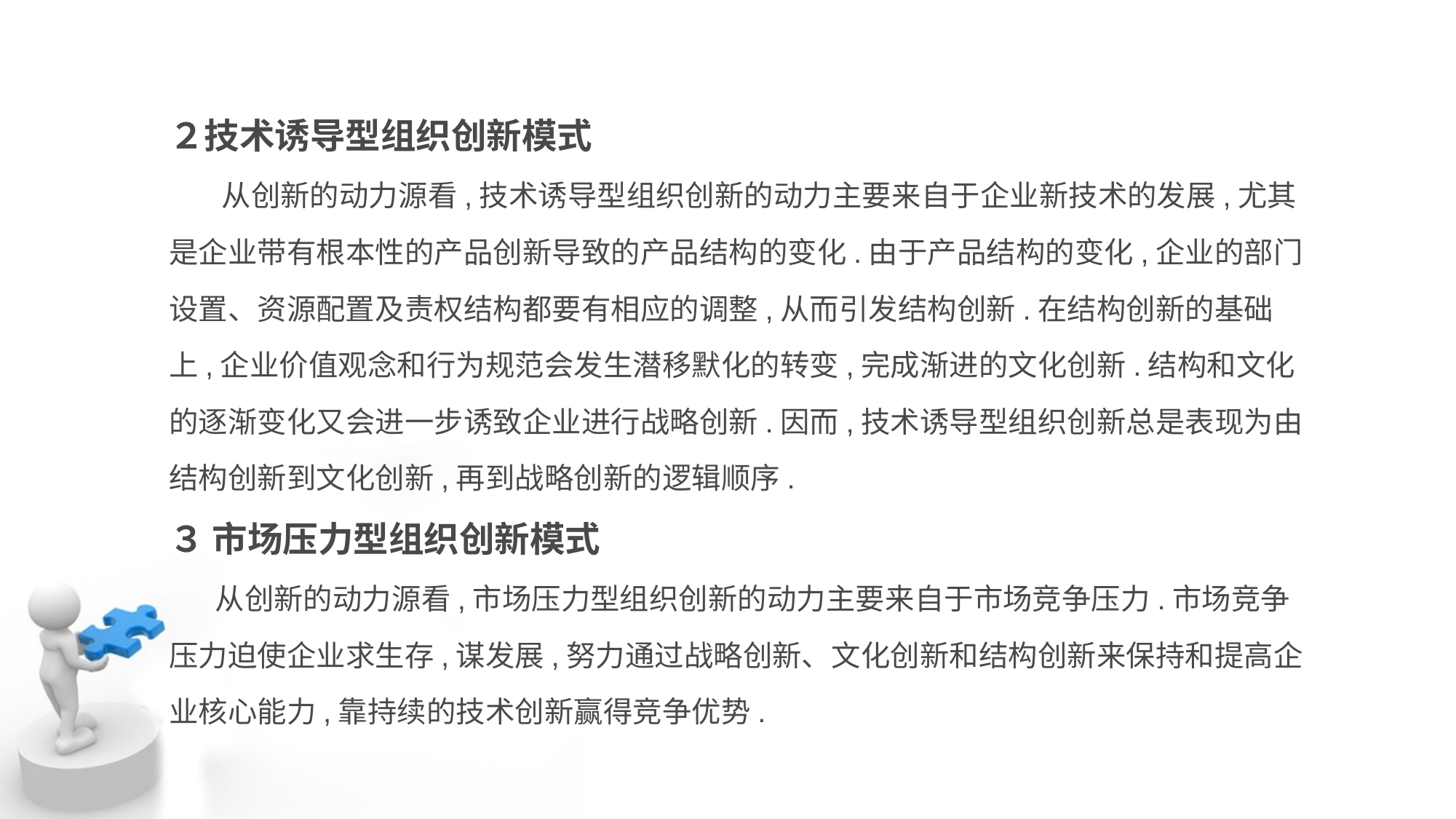

２技术诱导型组织创新模式
       从创新的动力源看,技术诱导型组织创新的动力主要来自于企业新技术的发展,尤其
是企业带有根本性的产品创新导致的产品结构的变化.由于产品结构的变化,企业的部门
设置、资源配置及责权结构都要有相应的调整,从而引发结构创新.在结构创新的基础
上,企业价值观念和行为规范会发生潜移默化的转变,完成渐进的文化创新.结构和文化
的逐渐变化又会进一步诱致企业进行战略创新.因而,技术诱导型组织创新总是表现为由
结构创新到文化创新,再到战略创新的逻辑顺序.
３ 市场压力型组织创新模式
      从创新的动力源看,市场压力型组织创新的动力主要来自于市场竞争压力.市场竞争
压力迫使企业求生存,谋发展,努力通过战略创新、文化创新和结构创新来保持和提高企
业核心能力,靠持续的技术创新赢得竞争优势.